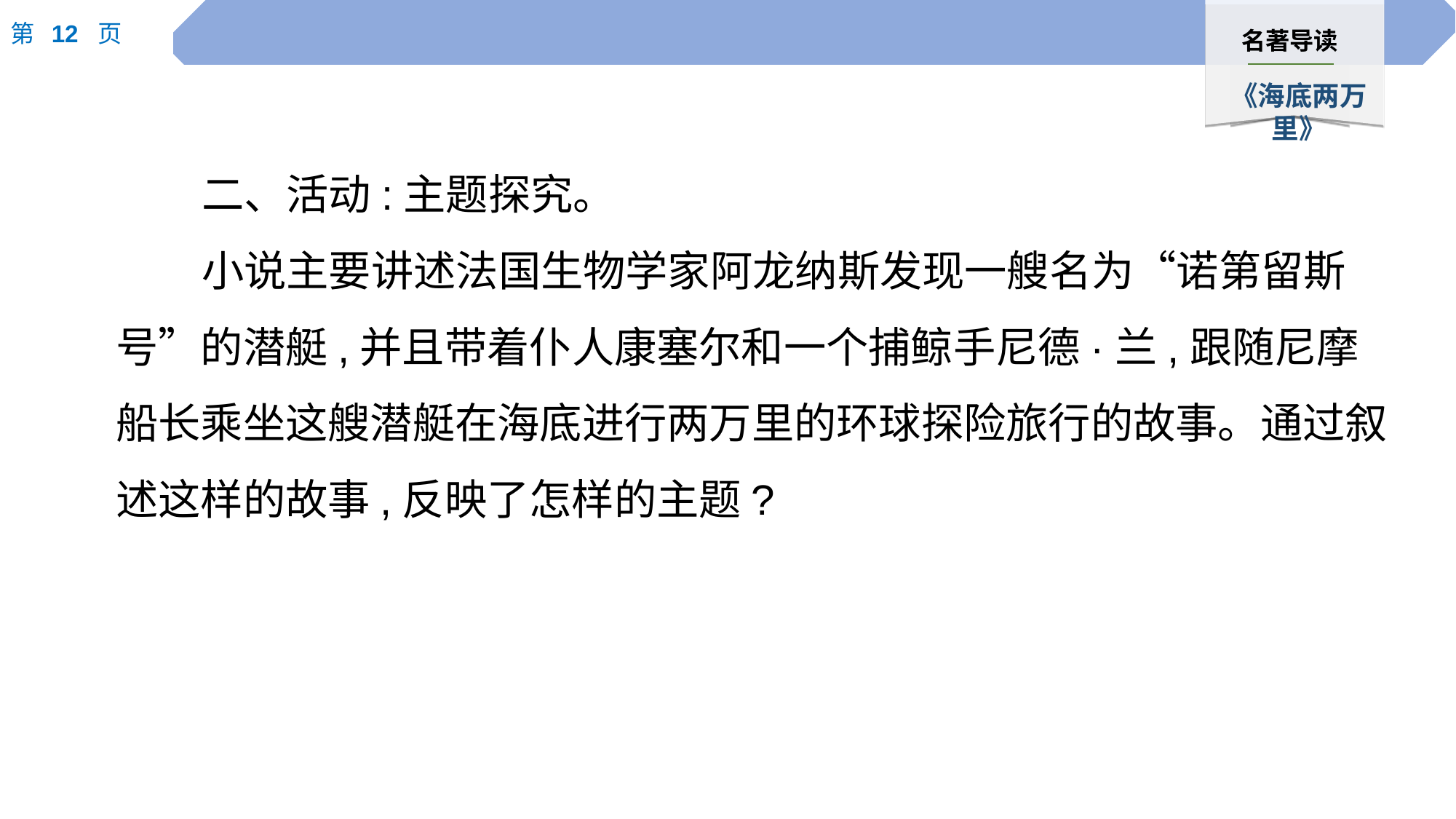

二、活动:主题探究。
小说主要讲述法国生物学家阿龙纳斯发现一艘名为“诺第留斯号”的潜艇,并且带着仆人康塞尔和一个捕鲸手尼德·兰,跟随尼摩船长乘坐这艘潜艇在海底进行两万里的环球探险旅行的故事。通过叙述这样的故事,反映了怎样的主题?